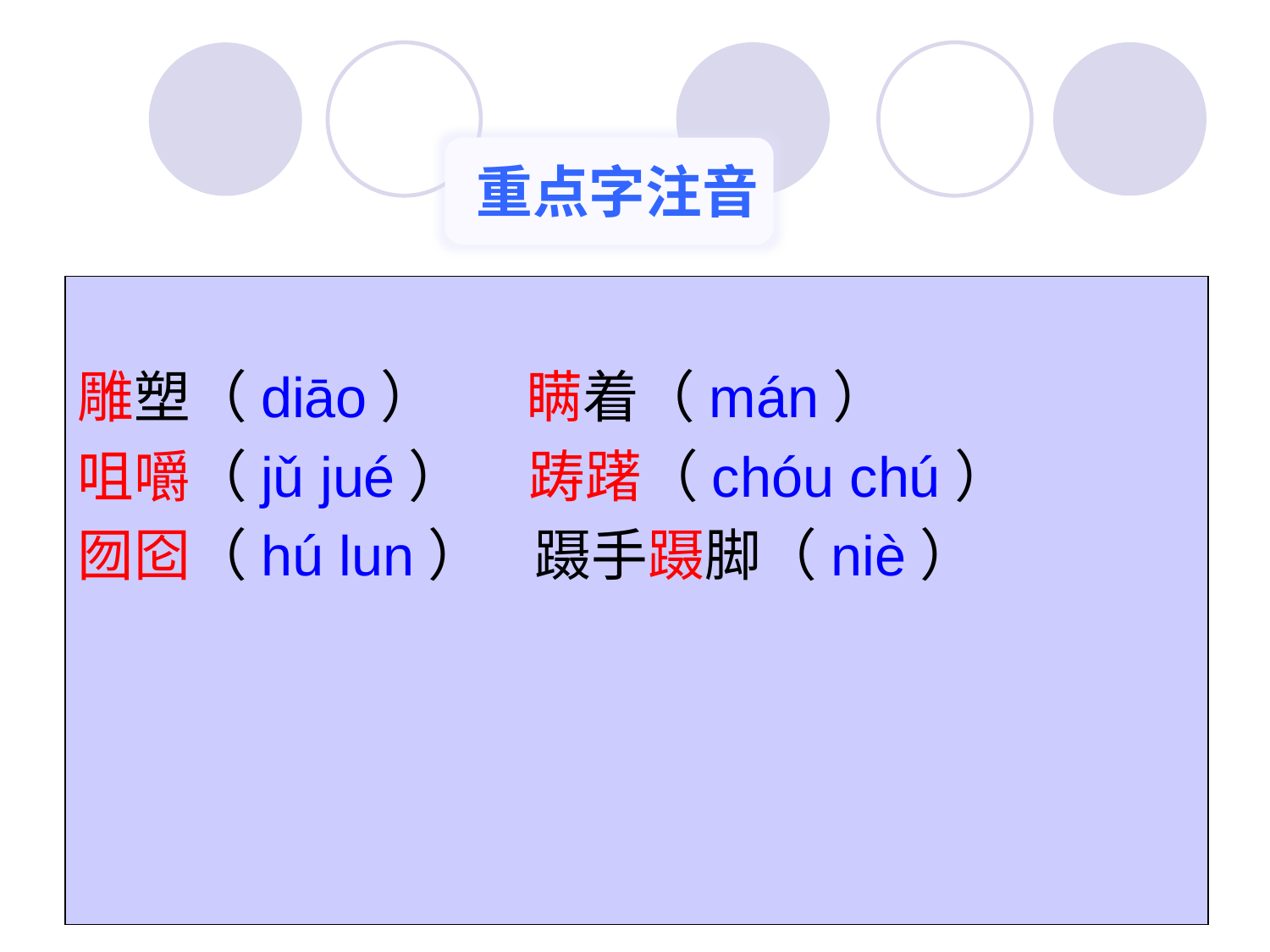

重点字注音

雕塑（diāo）       瞒着（mán）
咀嚼（jǔ jué）     踌躇（chóu chú）
囫囵（hú lun）    蹑手蹑脚（niè）